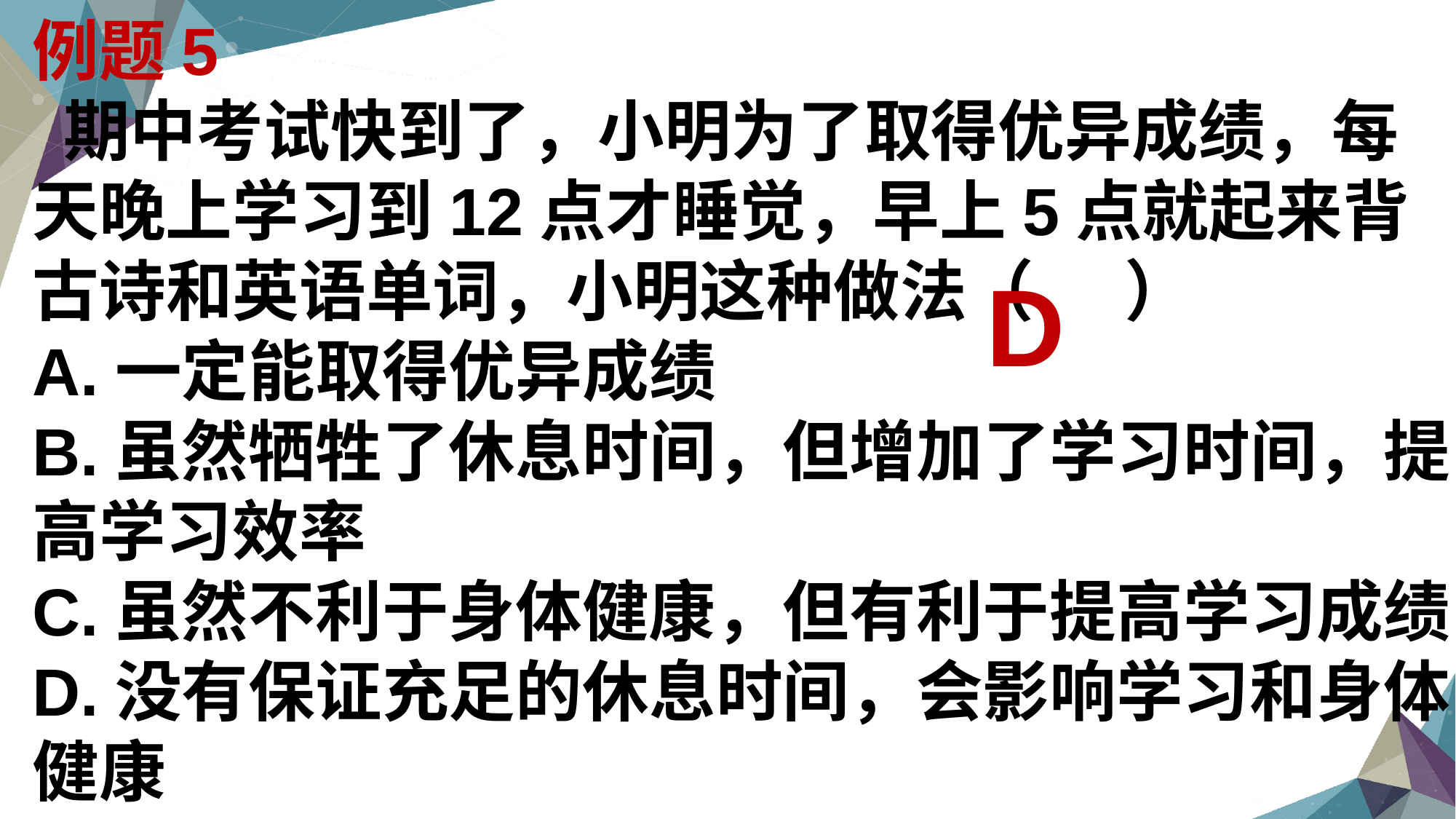

例题5
 期中考试快到了，小明为了取得优异成绩，每天晚上学习到12点才睡觉，早上5点就起来背古诗和英语单词，小明这种做法（      ）
A.一定能取得优异成绩
B.虽然牺牲了休息时间，但增加了学习时间，提高学习效率
C.虽然不利于身体健康，但有利于提高学习成绩
D.没有保证充足的休息时间，会影响学习和身体健康
D